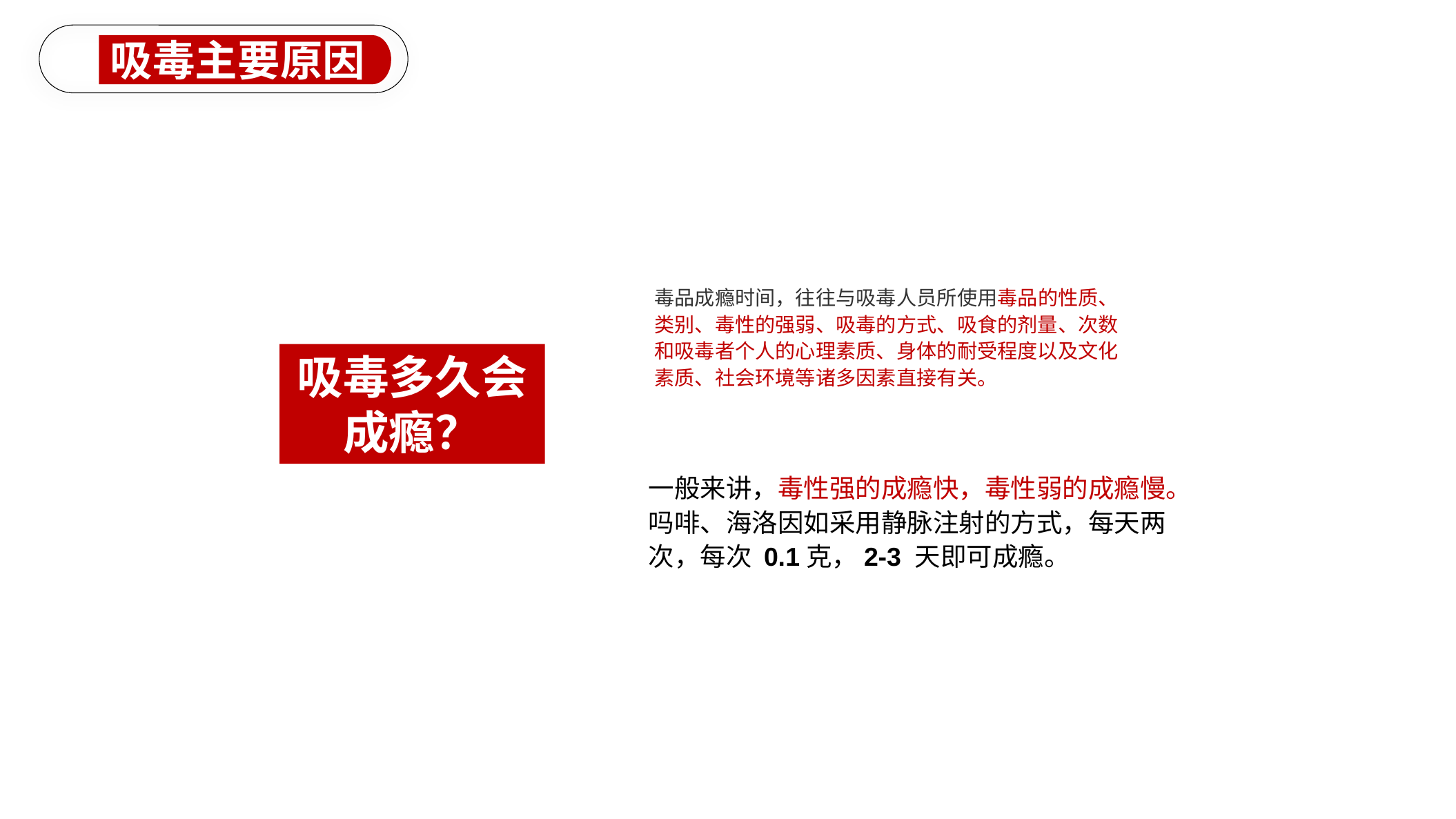

吸毒主要原因
毒品成瘾时间，往往与吸毒人员所使用毒品的性质、类别、毒性的强弱、吸毒的方式、吸食的剂量、次数和吸毒者个人的心理素质、身体的耐受程度以及文化素质、社会环境等诸多因素直接有关。
吸毒多久会成瘾？
一般来讲，毒性强的成瘾快，毒性弱的成瘾慢。吗啡、海洛因如采用静脉注射的方式，每天两次，每次 0.1克，2-3 天即可成瘾。